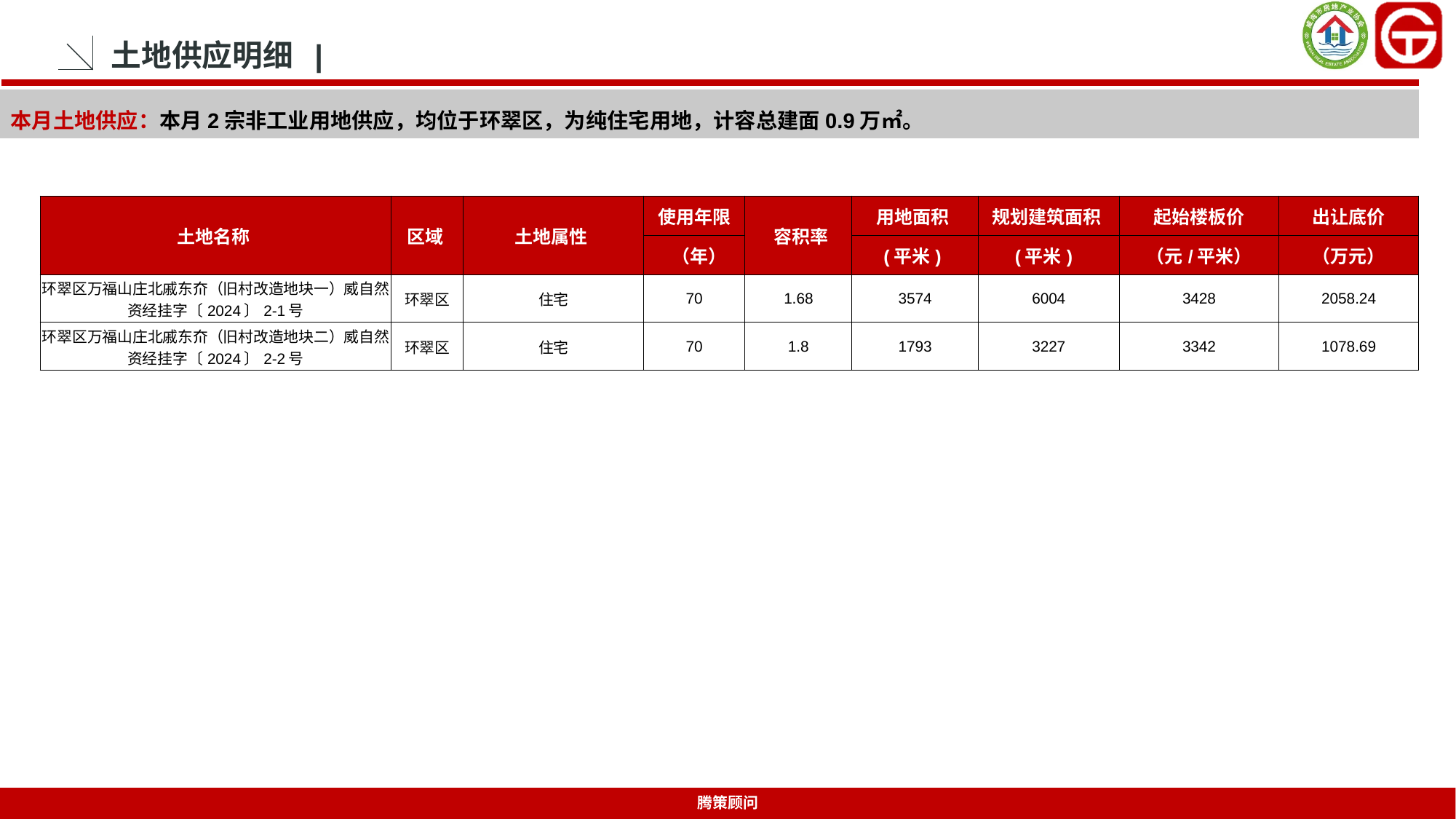

土地供应明细  |
本月土地供应：本月2宗非工业用地供应，均位于环翠区，为纯住宅用地，计容总建面0.9万㎡。
| 土地名称 | 区域 | 土地属性 | 使用年限 | 容积率 | 用地面积 | 规划建筑面积 | 起始楼板价 | 出让底价 |
| --- | --- | --- | --- | --- | --- | --- | --- | --- |
|  |  |  | （年） |  | (平米) | (平米) | （元/平米） | （万元） |
| 环翠区万福山庄北戚东夼（旧村改造地块一）威自然资经挂字〔2024〕2-1号 | 环翠区 | 住宅 | 70 | 1.68 | 3574 | 6004 | 3428 | 2058.24 |
| 环翠区万福山庄北戚东夼（旧村改造地块二）威自然资经挂字〔2024〕2-2号 | 环翠区 | 住宅 | 70 | 1.8 | 1793 | 3227 | 3342 | 1078.69 |